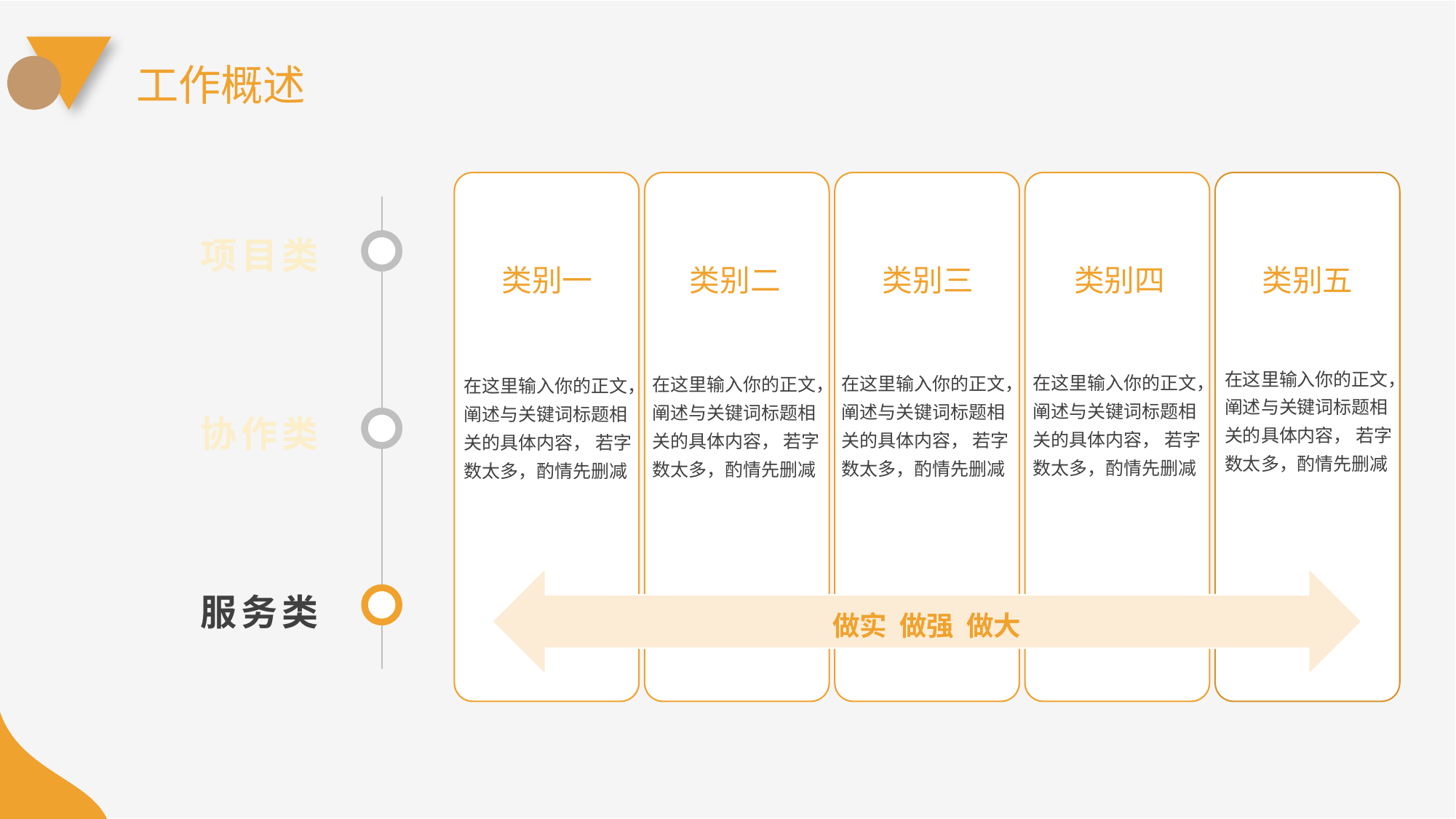

工作概述
项目类

类别一
类别二
类别三
类别四
类别五
在这里输入你的正文，阐述与关键词标题相关的具体内容， 若字数太多，酌情先删减
在这里输入你的正文，阐述与关键词标题相关的具体内容， 若字数太多，酌情先删减
在这里输入你的正文，阐述与关键词标题相关的具体内容， 若字数太多，酌情先删减
在这里输入你的正文，阐述与关键词标题相关的具体内容， 若字数太多，酌情先删减
在这里输入你的正文，阐述与关键词标题相关的具体内容， 若字数太多，酌情先删减
协作类

服务类
做实  做强  做大